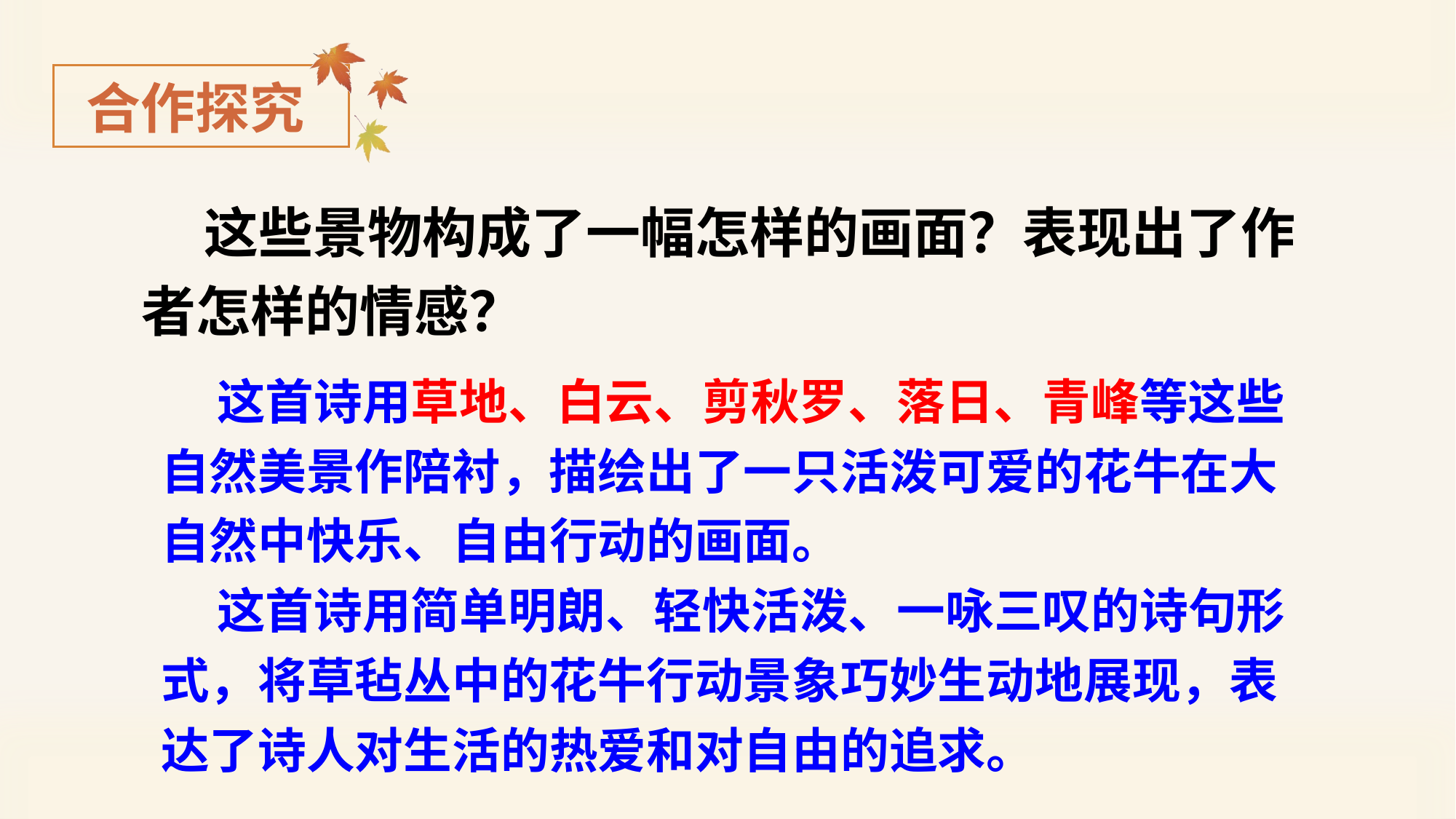

合作探究
    这些景物构成了一幅怎样的画面？表现出了作者怎样的情感？
    这首诗用草地、白云、剪秋罗、落日、青峰等这些自然美景作陪衬，描绘出了一只活泼可爱的花牛在大自然中快乐、自由行动的画面。
    这首诗用简单明朗、轻快活泼、一咏三叹的诗句形式，将草毡丛中的花牛行动景象巧妙生动地展现，表达了诗人对生活的热爱和对自由的追求。